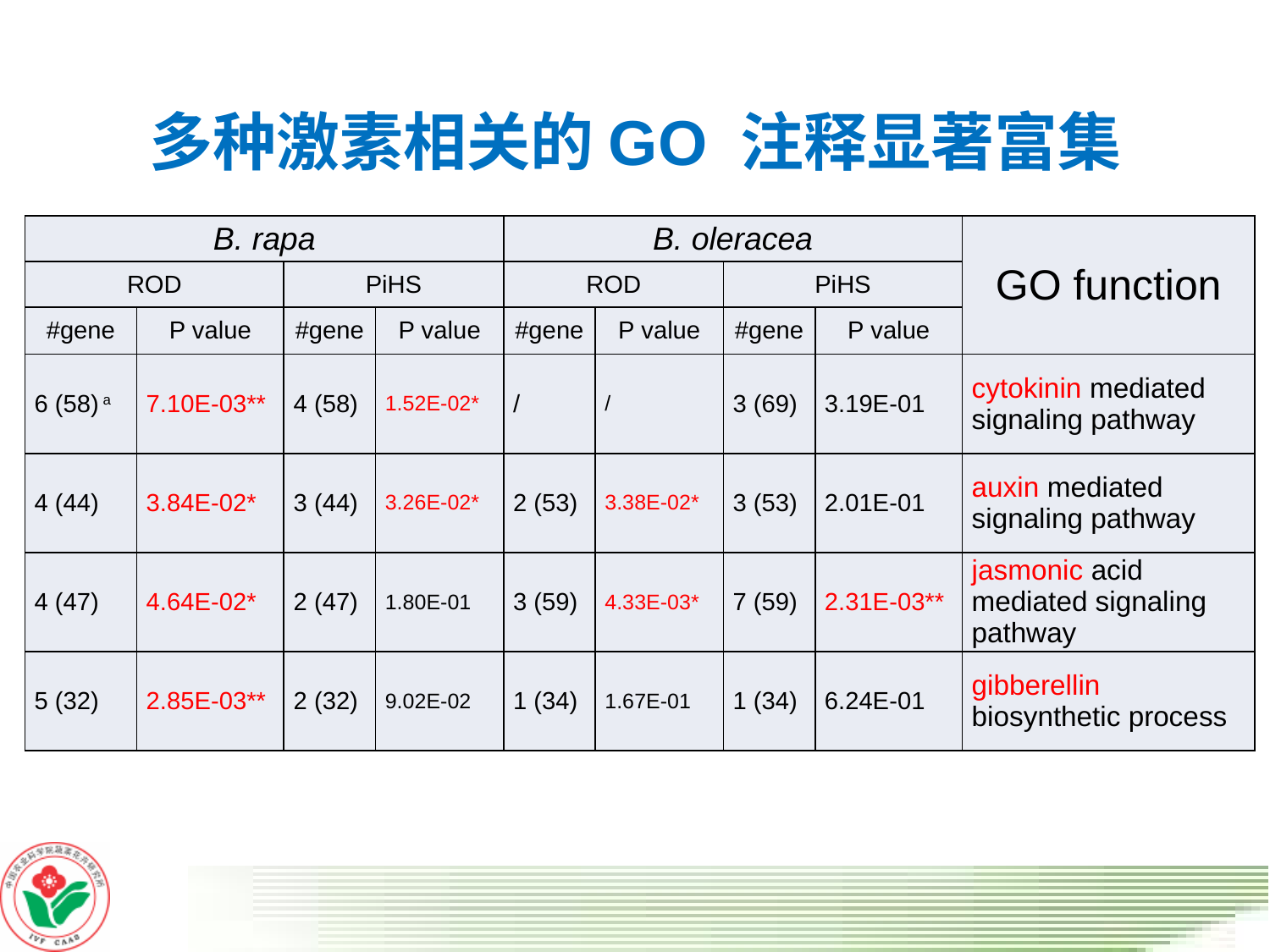

多种激素相关的GO 注释显著富集
| B. rapa |  |  |  | B. oleracea |  |  |  | GO function |
| --- | --- | --- | --- | --- | --- | --- | --- | --- |
| ROD |  | PiHS |  | ROD |  | PiHS |  |  |
| #gene | P value | #gene | P value | #gene | P value | #gene | P value |  |
| 6 (58) a | 7.10E-03\*\* | 4 (58) | 1.52E-02\* | / | / | 3 (69) | 3.19E-01 | cytokinin mediated signaling pathway |
| 4 (44) | 3.84E-02\* | 3 (44) | 3.26E-02\* | 2 (53) | 3.38E-02\* | 3 (53) | 2.01E-01 | auxin mediated signaling pathway |
| 4 (47) | 4.64E-02\* | 2 (47) | 1.80E-01 | 3 (59) | 4.33E-03\* | 7 (59) | 2.31E-03\*\* | jasmonic acid mediated signaling pathway |
| 5 (32) | 2.85E-03\*\* | 2 (32) | 9.02E-02 | 1 (34) | 1.67E-01 | 1 (34) | 6.24E-01 | gibberellin biosynthetic process |